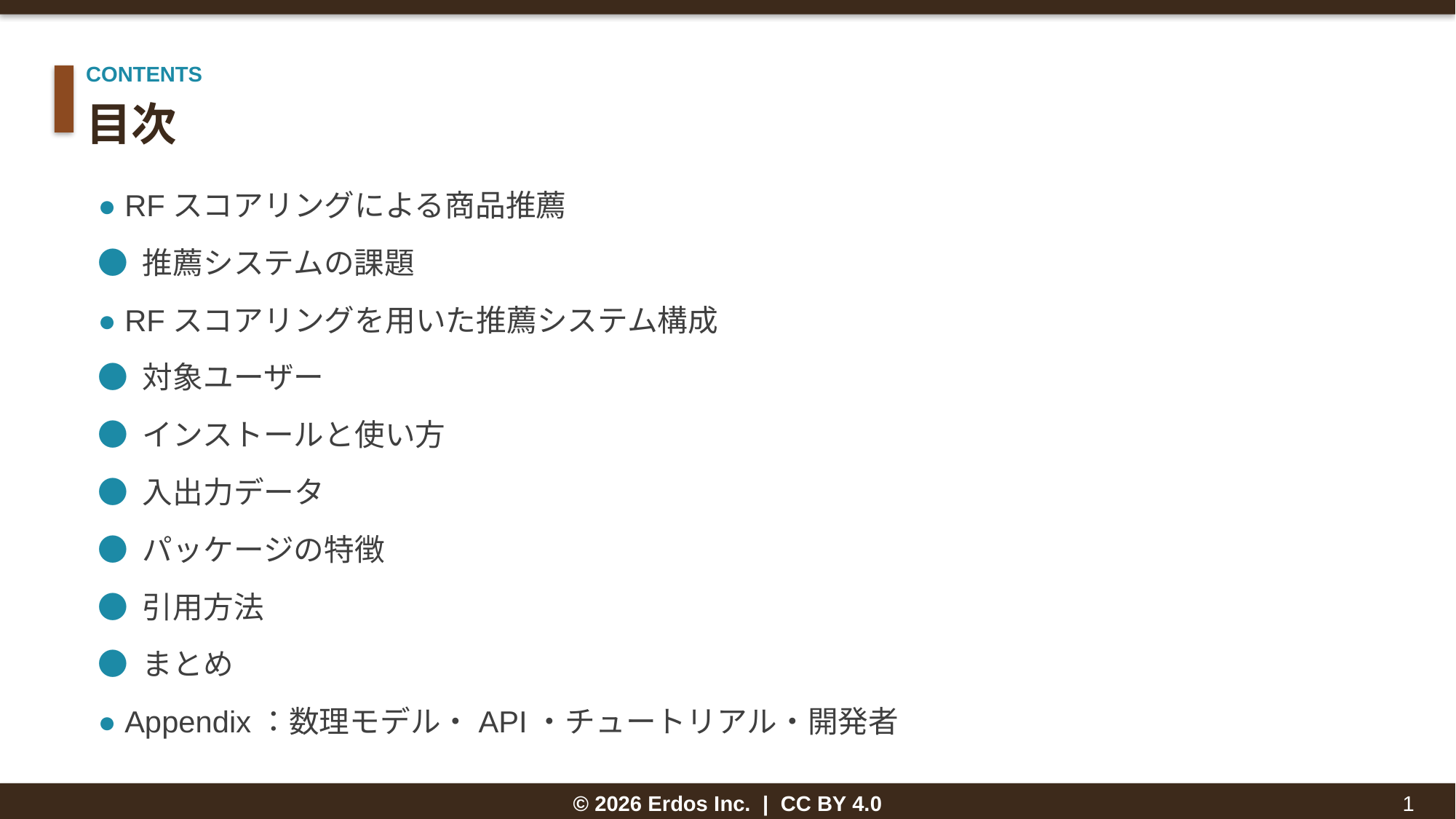

CONTENTS
目次

● RFスコアリングによる商品推薦
● 推薦システムの課題
● RFスコアリングを用いた推薦システム構成
● 対象ユーザー
● インストールと使い方
● 入出力データ
● パッケージの特徴
● 引用方法
● まとめ
● Appendix：数理モデル・API・チュートリアル・開発者

© 2026 Erdos Inc.  |  CC BY 4.0
1